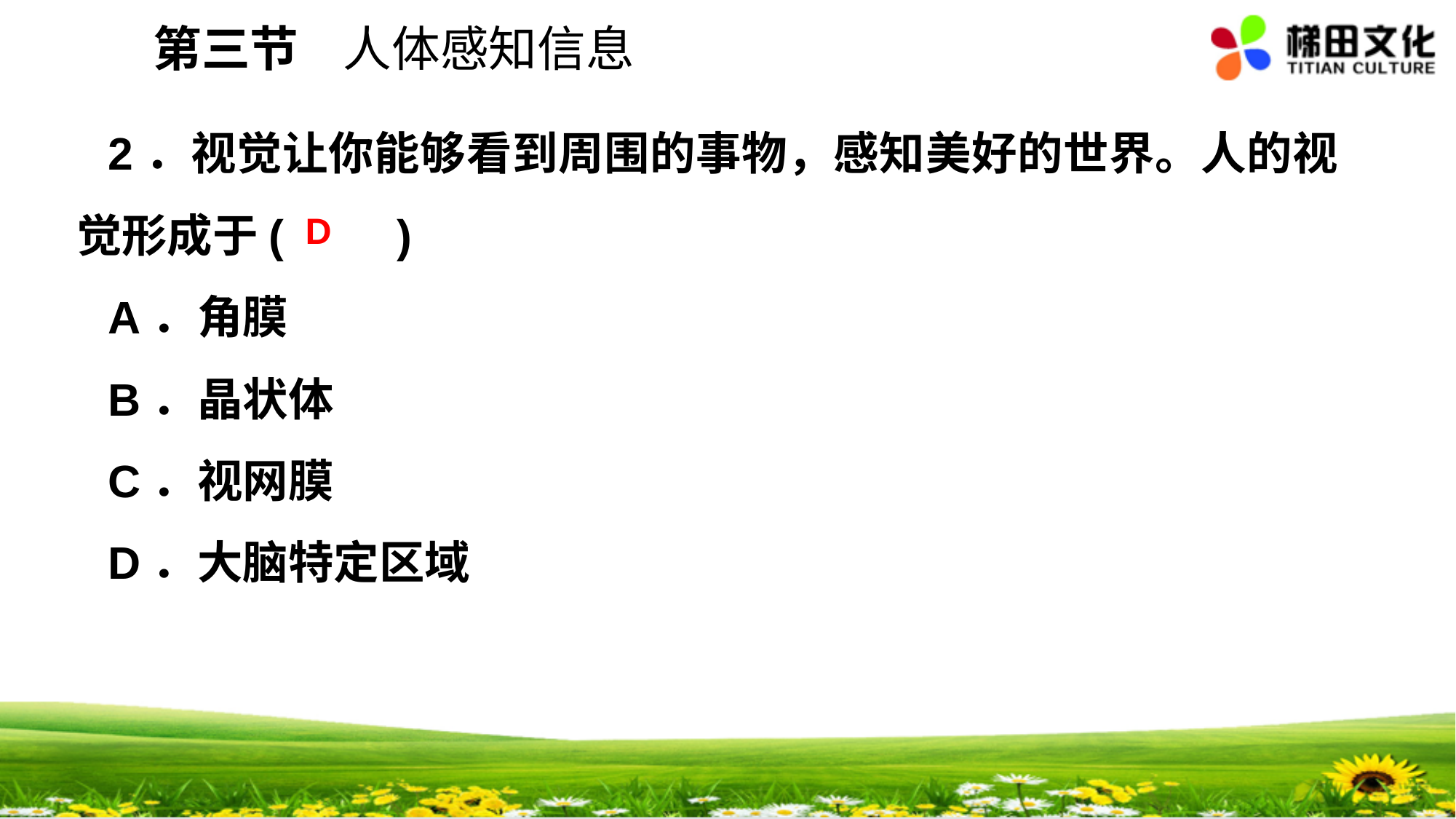

第三节    人体感知信息
2．视觉让你能够看到周围的事物，感知美好的世界。人的视觉形成于(　　)
A．角膜
B．晶状体
C．视网膜
D．大脑特定区域
D